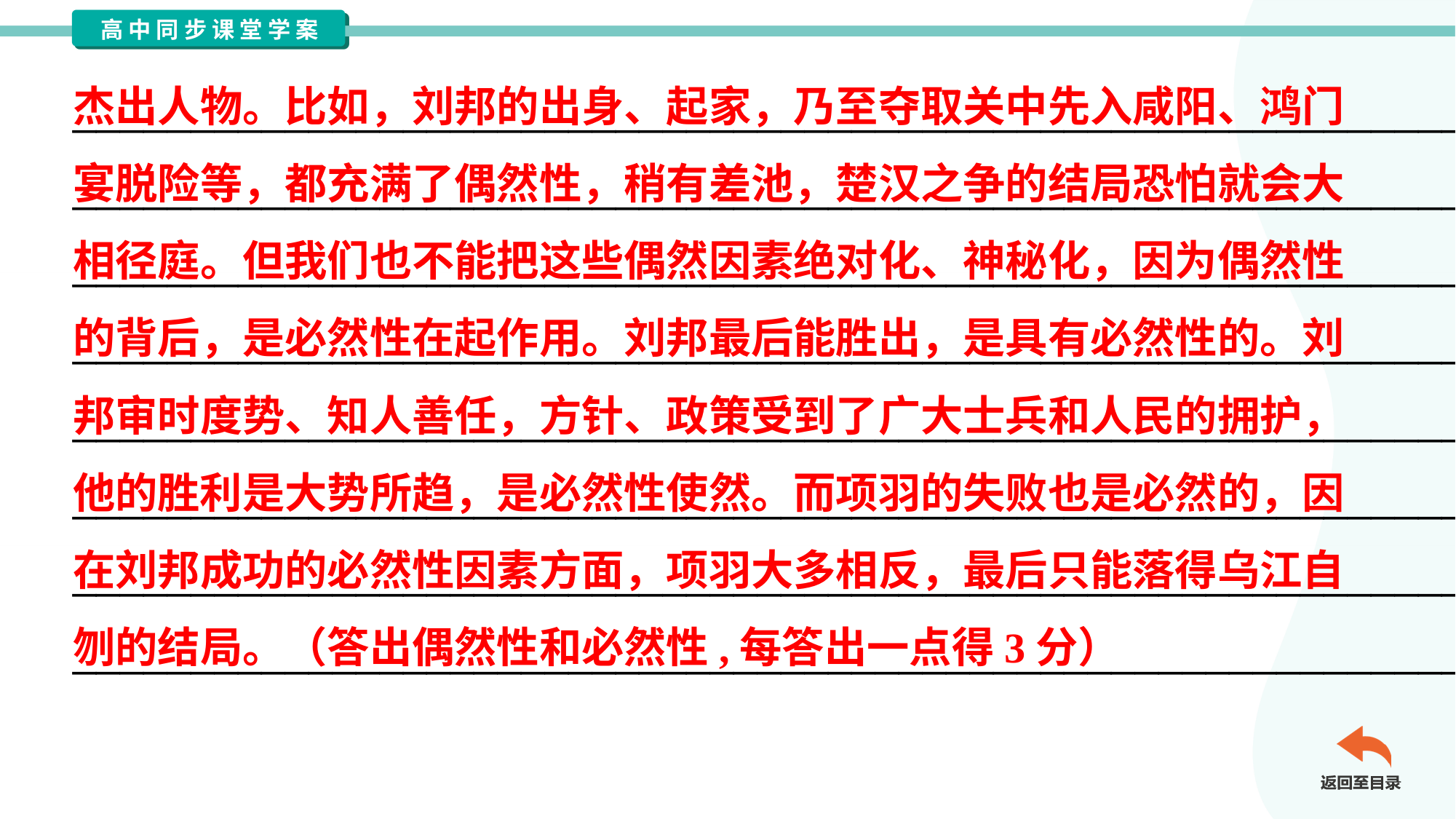

杰出人物。比如，刘邦的出身、起家，乃至夺取关中先入咸阳、鸿门
宴脱险等，都充满了偶然性，稍有差池，楚汉之争的结局恐怕就会大
相径庭。但我们也不能把这些偶然因素绝对化、神秘化，因为偶然性
的背后，是必然性在起作用。刘邦最后能胜出，是具有必然性的。刘
邦审时度势、知人善任，方针、政策受到了广大士兵和人民的拥护，
他的胜利是大势所趋，是必然性使然。而项羽的失败也是必然的，因
在刘邦成功的必然性因素方面，项羽大多相反，最后只能落得乌江自
刎的结局。（答出偶然性和必然性,每答出一点得3分）
_____________________________________________________________
_____________________________________________________________
_____________________________________________________________
_____________________________________________________________
_____________________________________________________________
_____________________________________________________________
_____________________________________________________________
_____________________________________________________________